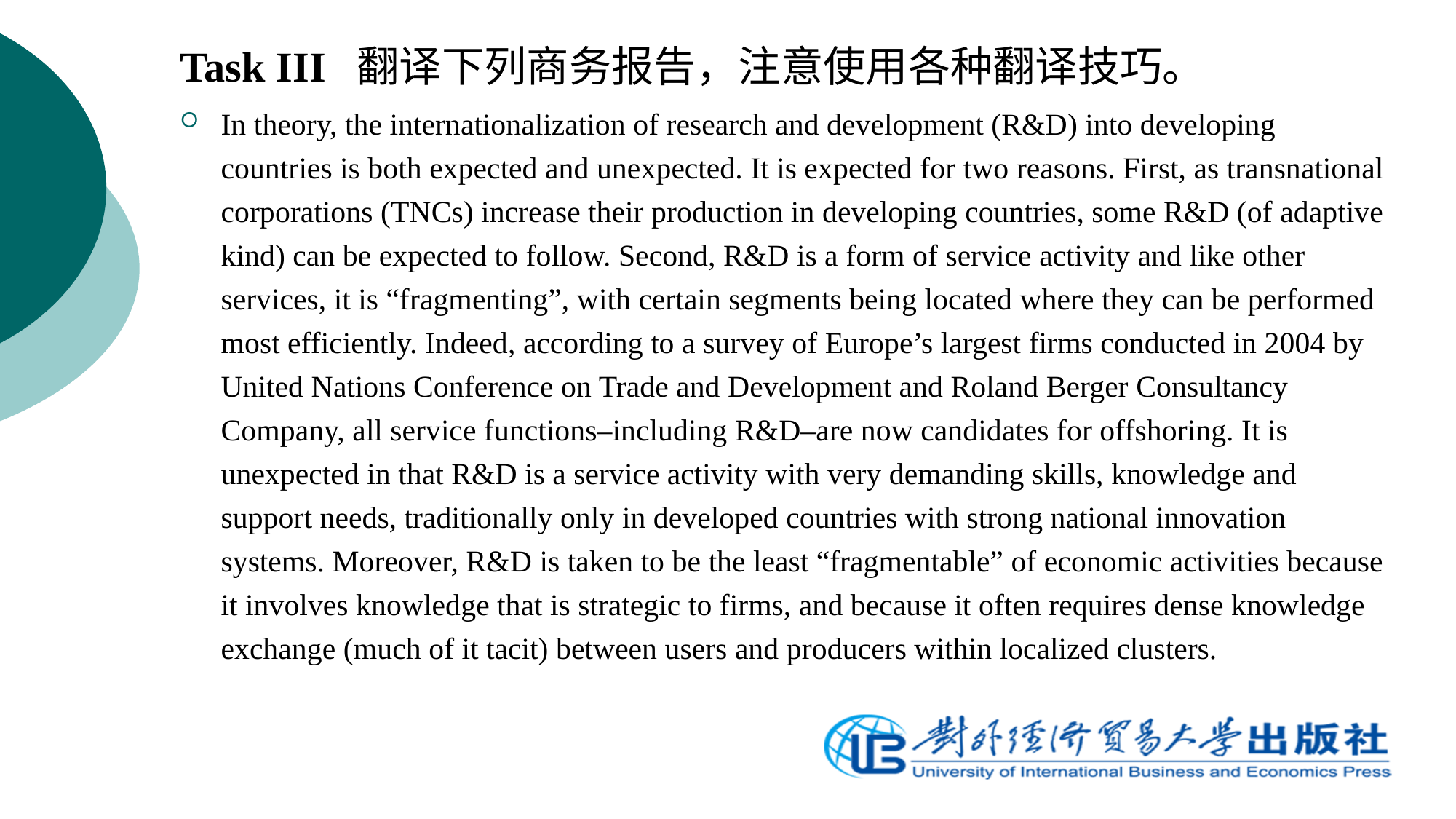

Task III  翻译下列商务报告，注意使用各种翻译技巧。
In theory, the internationalization of research and development (R&D) into developing countries is both expected and unexpected. It is expected for two reasons. First, as transnational corporations (TNCs) increase their production in developing countries, some R&D (of adaptive kind) can be expected to follow. Second, R&D is a form of service activity and like other services, it is “fragmenting”, with certain segments being located where they can be performed most efficiently. Indeed, according to a survey of Europe’s largest firms conducted in 2004 by United Nations Conference on Trade and Development and Roland Berger Consultancy Company, all service functions–including R&D–are now candidates for offshoring. It is unexpected in that R&D is a service activity with very demanding skills, knowledge and support needs, traditionally only in developed countries with strong national innovation systems. Moreover, R&D is taken to be the least “fragmentable” of economic activities because it involves knowledge that is strategic to firms, and because it often requires dense knowledge exchange (much of it tacit) between users and producers within localized clusters.